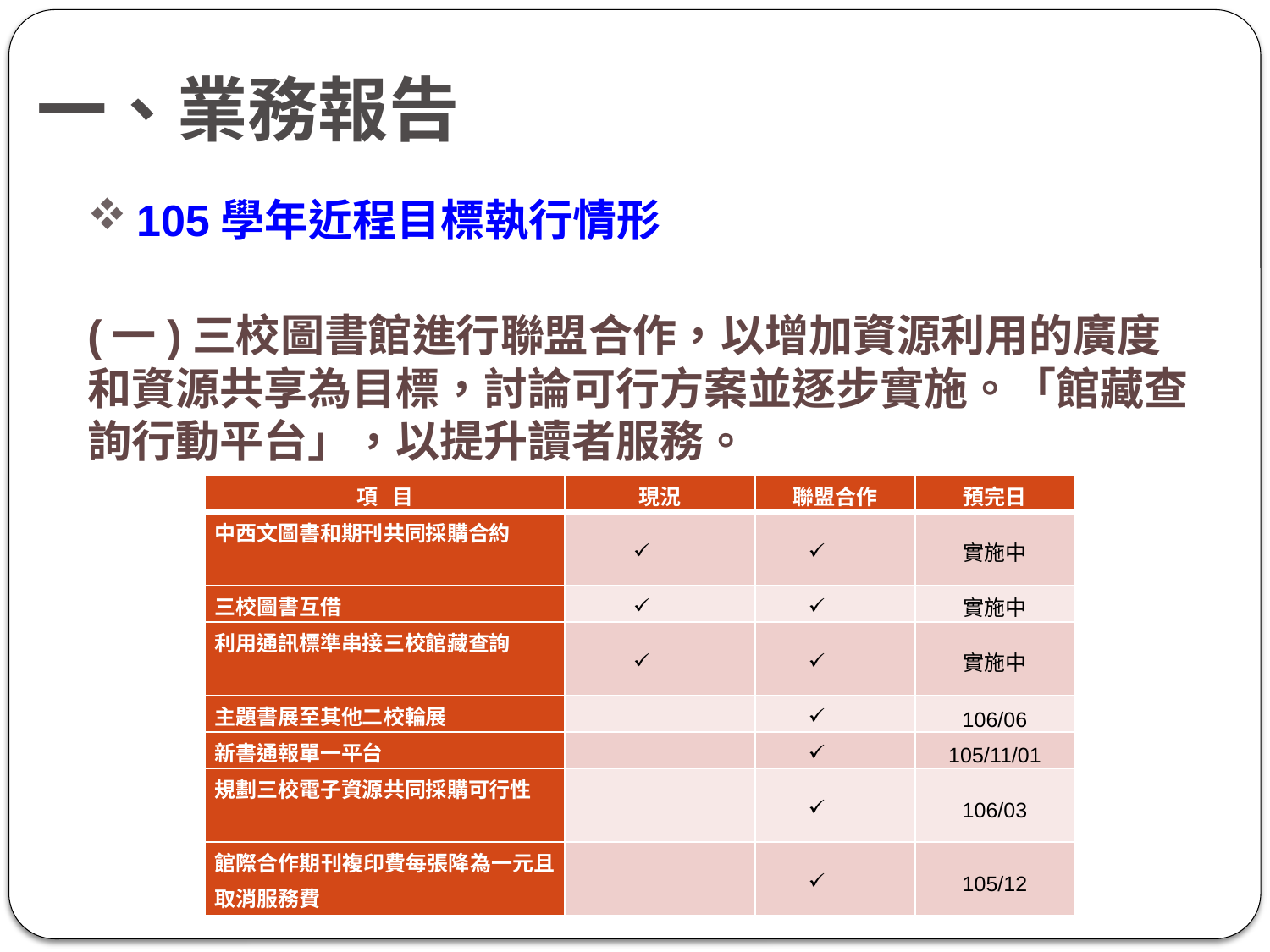

# 一、業務報告
105學年近程目標執行情形

(一)三校圖書館進行聯盟合作，以增加資源利用的廣度和資源共享為目標，討論可行方案並逐步實施。「館藏查詢行動平台」，以提升讀者服務。

| 項 目 | 現況 | 聯盟合作 | 預完日 |
| --- | --- | --- | --- |
| 中西文圖書和期刊共同採購合約 |  |  | 實施中 |
| 三校圖書互借 |  |  | 實施中 |
| 利用通訊標準串接三校館藏查詢 |  |  | 實施中 |
| 主題書展至其他二校輪展 |  |  | 106/06 |
| 新書通報單一平台 |  |  | 105/11/01 |
| 規劃三校電子資源共同採購可行性 |  |  | 106/03 |
| 館際合作期刊複印費每張降為一元且取消服務費 |  |  | 105/12 |